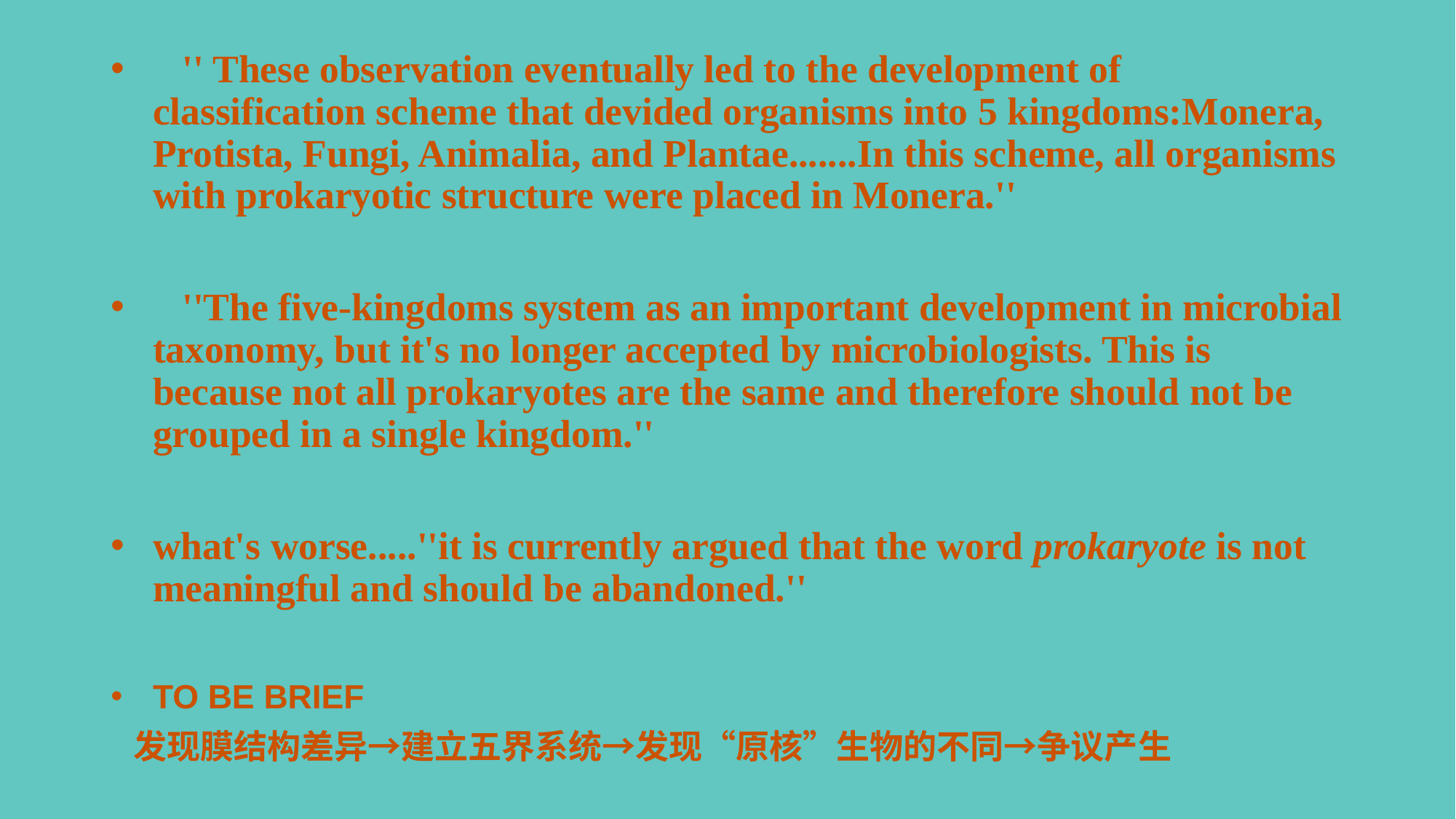

'' These observation eventually led to the development of classification scheme that devided organisms into 5 kingdoms:Monera, Protista, Fungi, Animalia, and Plantae.......In this scheme, all organisms with prokaryotic structure were placed in Monera.''

   ''The five-kingdoms system as an important development in microbial taxonomy, but it's no longer accepted by microbiologists. This is because not all prokaryotes are the same and therefore should not be grouped in a single kingdom.''

what's worse.....''it is currently argued that the word prokaryote is not meaningful and should be abandoned.''

TO BE BRIEF
  发现膜结构差异→建立五界系统→发现“原核”生物的不同→争议产生